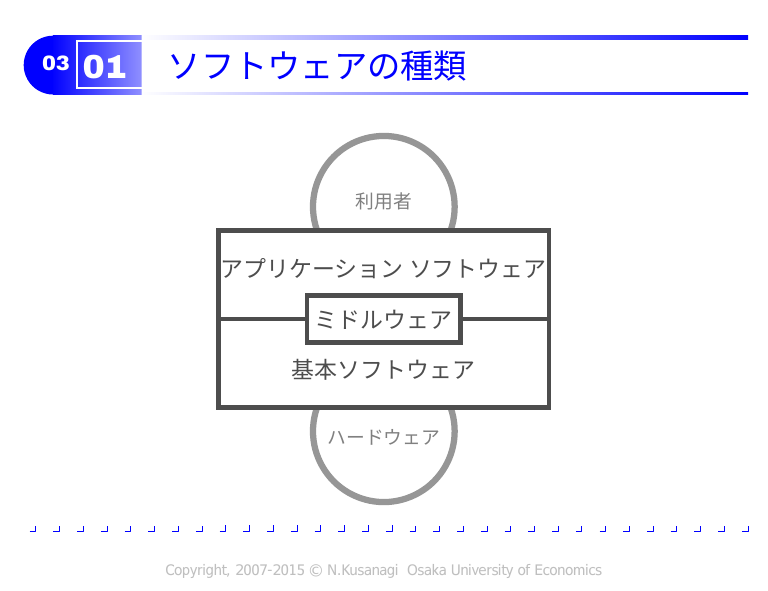

# 01   ソフトウェアの種類

利用者

アプリケーション ソフトウェア
ミドルウェア

基本ソフトウェア

ハードウェア